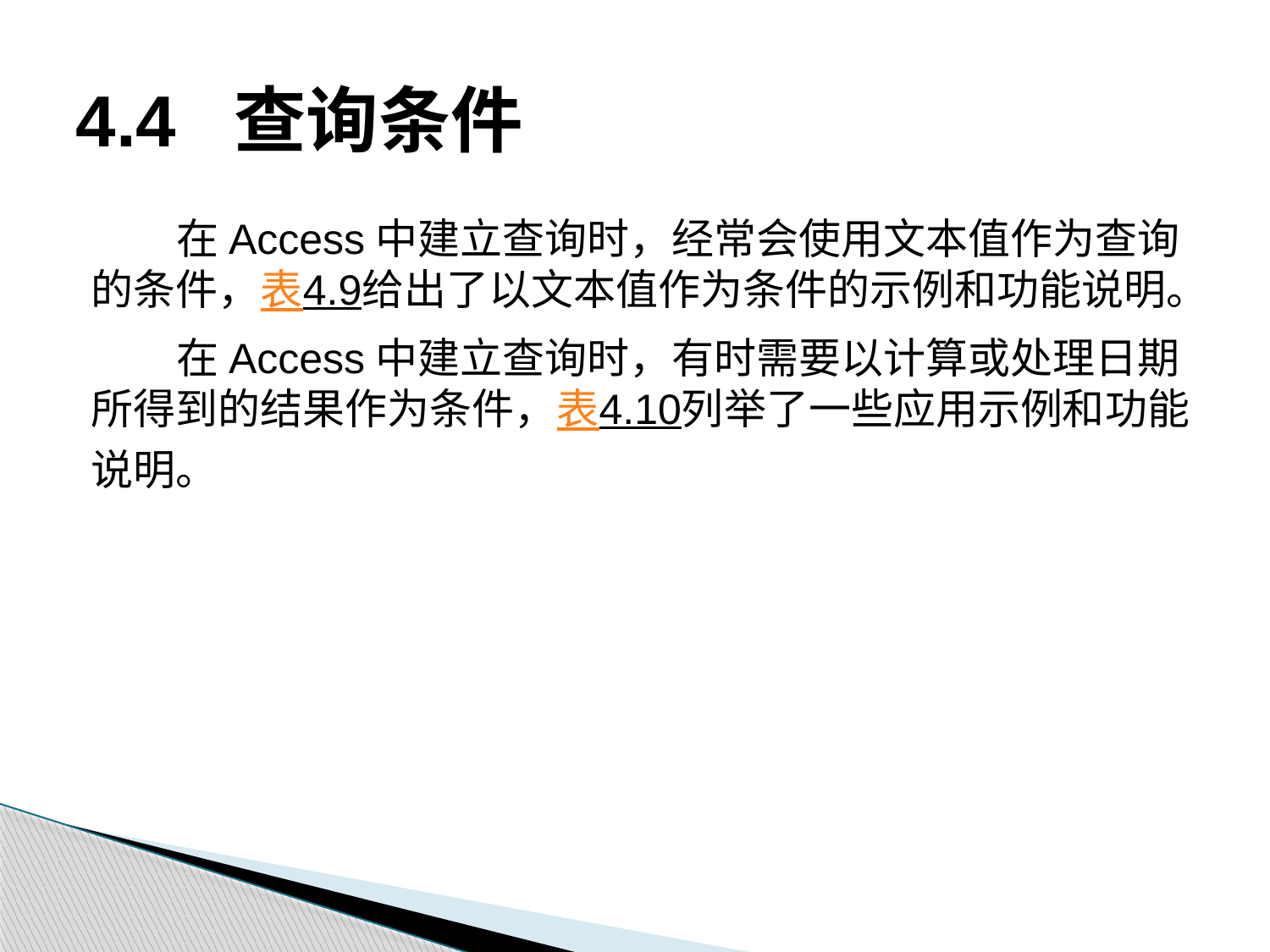

# 4.4  查询条件
在Access中建立查询时，经常会使用文本值作为查询的条件，表4.9给出了以文本值作为条件的示例和功能说明。
在Access中建立查询时，有时需要以计算或处理日期所得到的结果作为条件，表4.10列举了一些应用示例和功能说明。